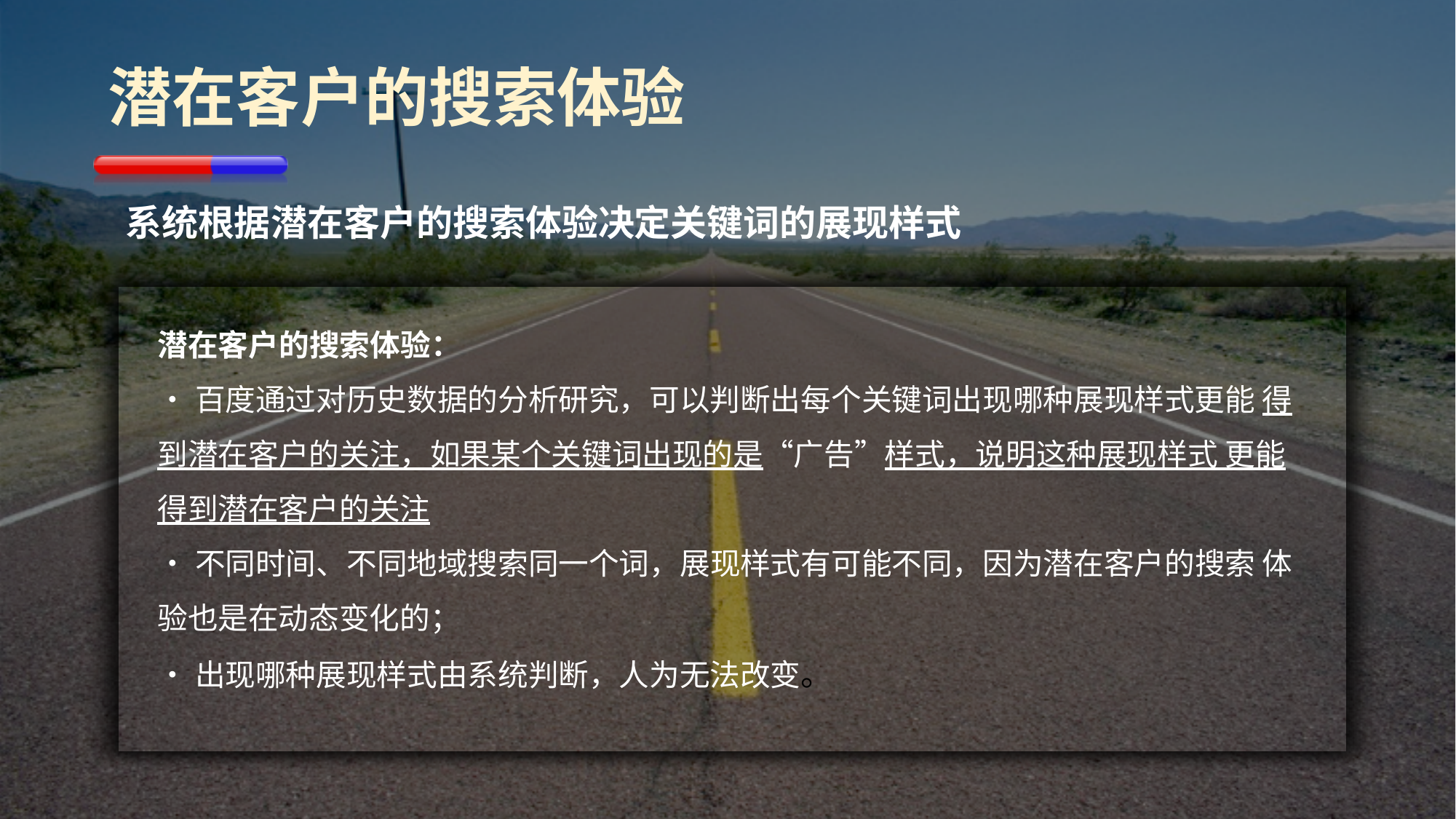

# 潜在客户的搜索体验
系统根据潜在客户的搜索体验决定关键词的展现样式

潜在客户的搜索体验：
•百度通过对历史数据的分析研究，可以判断出每个关键词出现哪种展现样式更能 得到潜在客户的关注，如果某个关键词出现的是“广告”样式，说明这种展现样式 更能得到潜在客户的关注
•不同时间、不同地域搜索同一个词，展现样式有可能不同，因为潜在客户的搜索 体验也是在动态变化的；

•出现哪种展现样式由系统判断，人为无法改变。